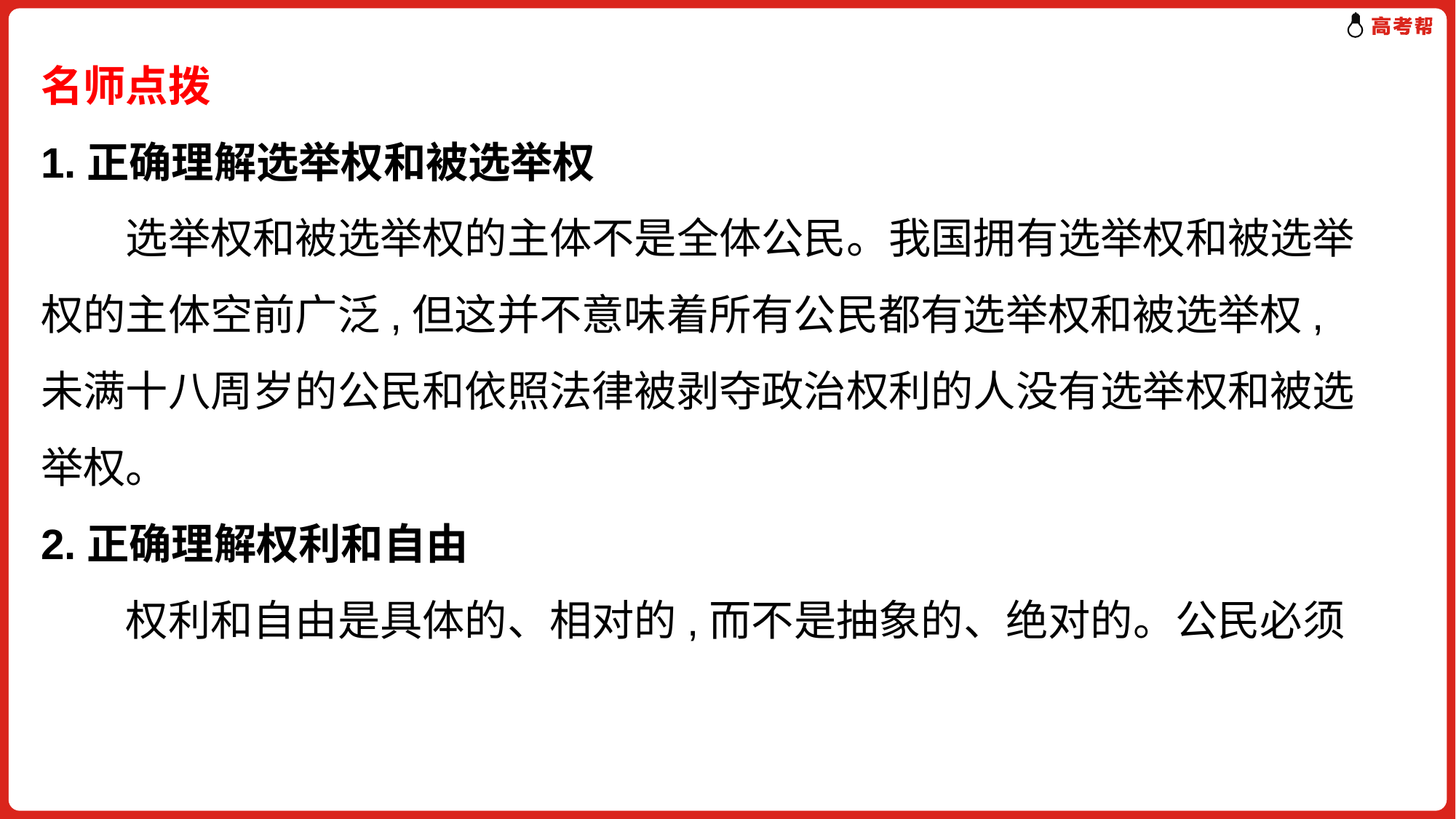

# 名师点拨 1.正确理解选举权和被选举权 　　选举权和被选举权的主体不是全体公民。我国拥有选举权和被选举权的主体空前广泛,但这并不意味着所有公民都有选举权和被选举权,未满十八周岁的公民和依照法律被剥夺政治权利的人没有选举权和被选举权。 2.正确理解权利和自由 　　权利和自由是具体的、相对的,而不是抽象的、绝对的。公民必须